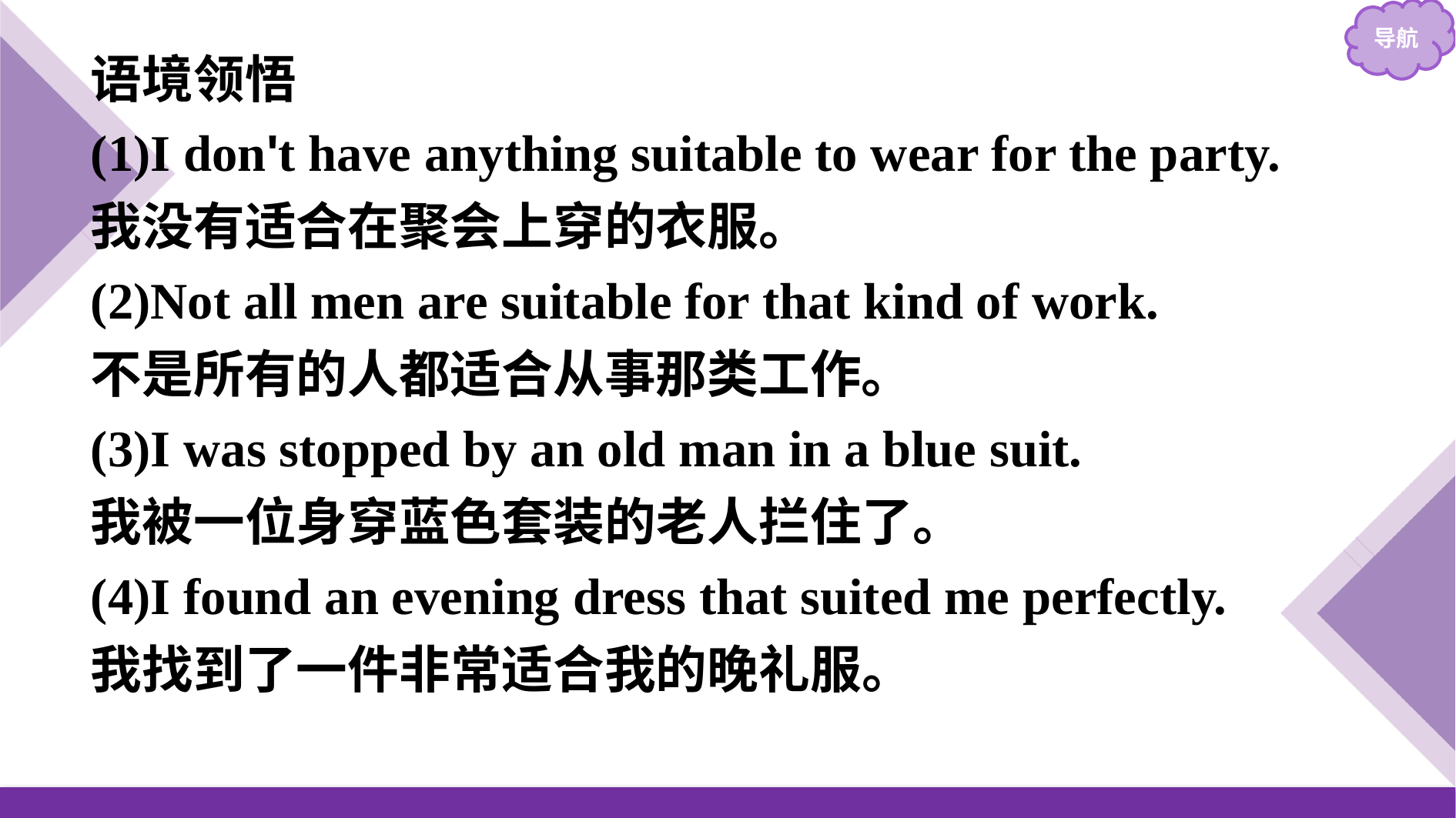

语境领悟
(1)I don't have anything suitable to wear for the party.
我没有适合在聚会上穿的衣服。
(2)Not all men are suitable for that kind of work.
不是所有的人都适合从事那类工作。
(3)I was stopped by an old man in a blue suit.
我被一位身穿蓝色套装的老人拦住了。
(4)I found an evening dress that suited me perfectly.
我找到了一件非常适合我的晚礼服。